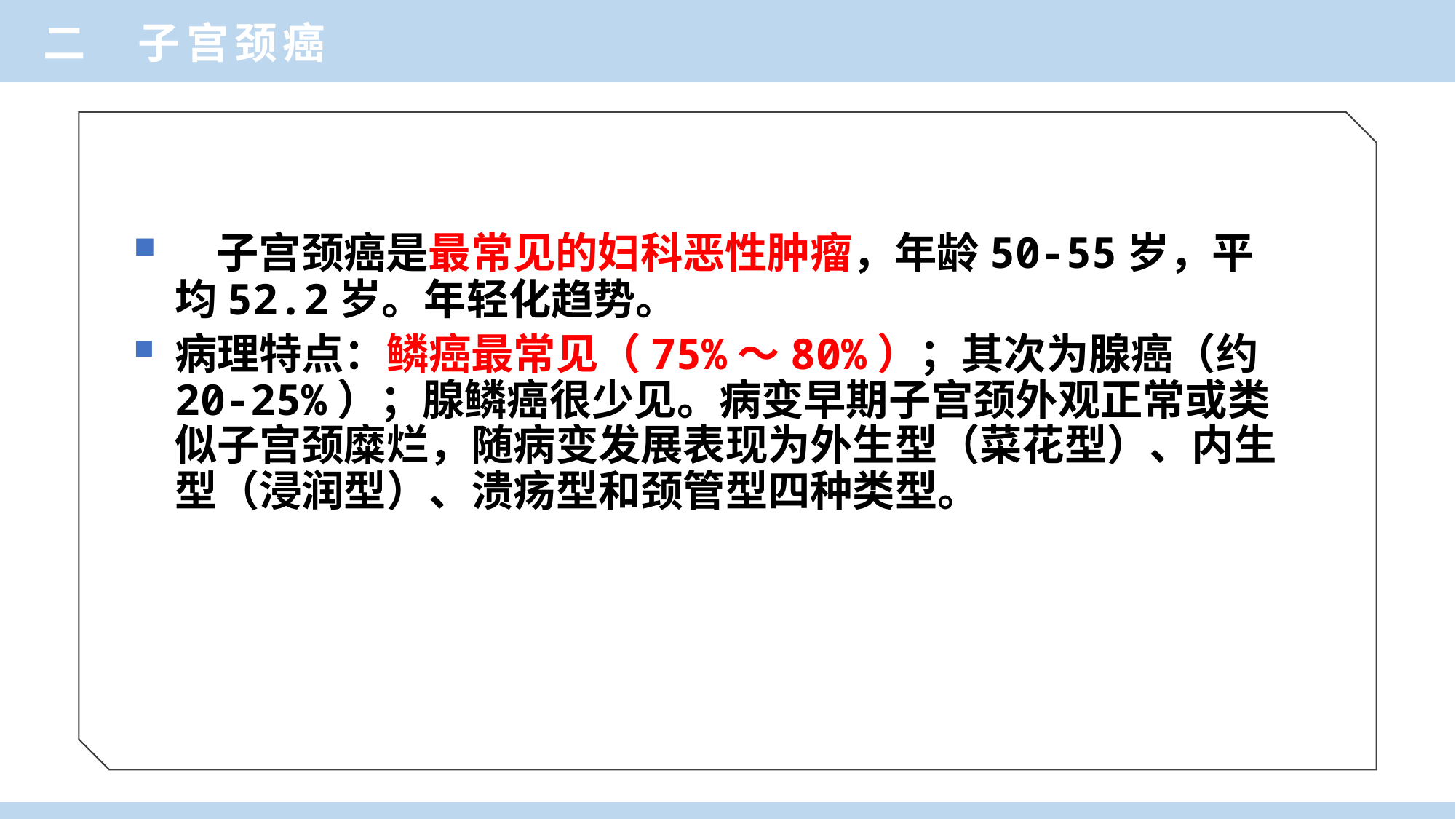

二   子宫颈癌

   子宫颈癌是最常见的妇科恶性肿瘤，年龄50-55岁，平均52.2岁。年轻化趋势。
病理特点：鳞癌最常见（75%～80%）；其次为腺癌（约20-25%）；腺鳞癌很少见。病变早期子宫颈外观正常或类似子宫颈糜烂，随病变发展表现为外生型（菜花型）、内生型（浸润型）、溃疡型和颈管型四种类型。